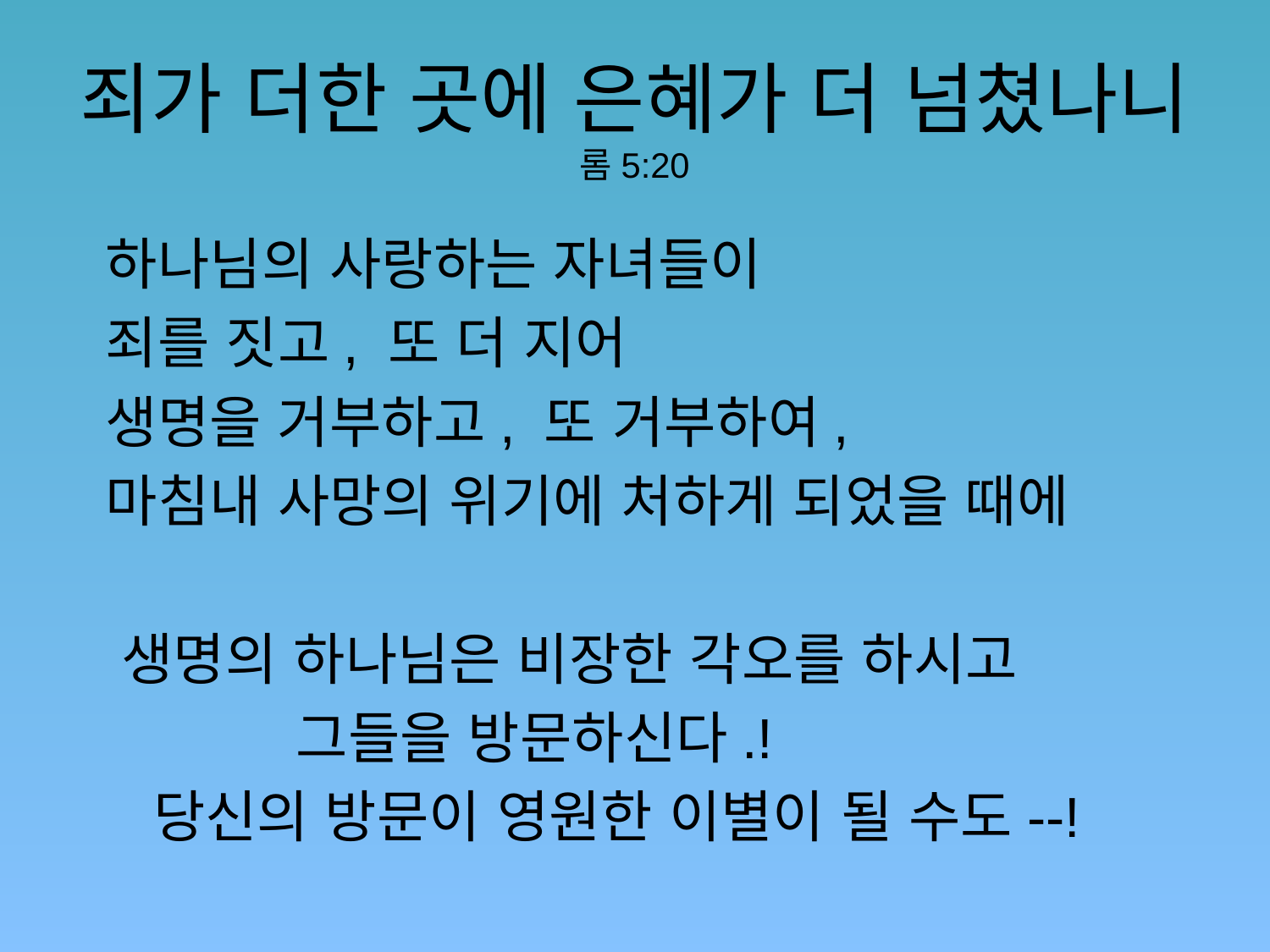

# 죄가 더한 곳에 은혜가 더 넘쳤나니 롬5:20
 하나님의 사랑하는 자녀들이
 죄를 짓고, 또 더 지어
 생명을 거부하고, 또 거부하여,
 마침내 사망의 위기에 처하게 되었을 때에

  생명의 하나님은 비장한 각오를 하시고
             그들을 방문하신다.!
    당신의 방문이 영원한 이별이 될 수도--!